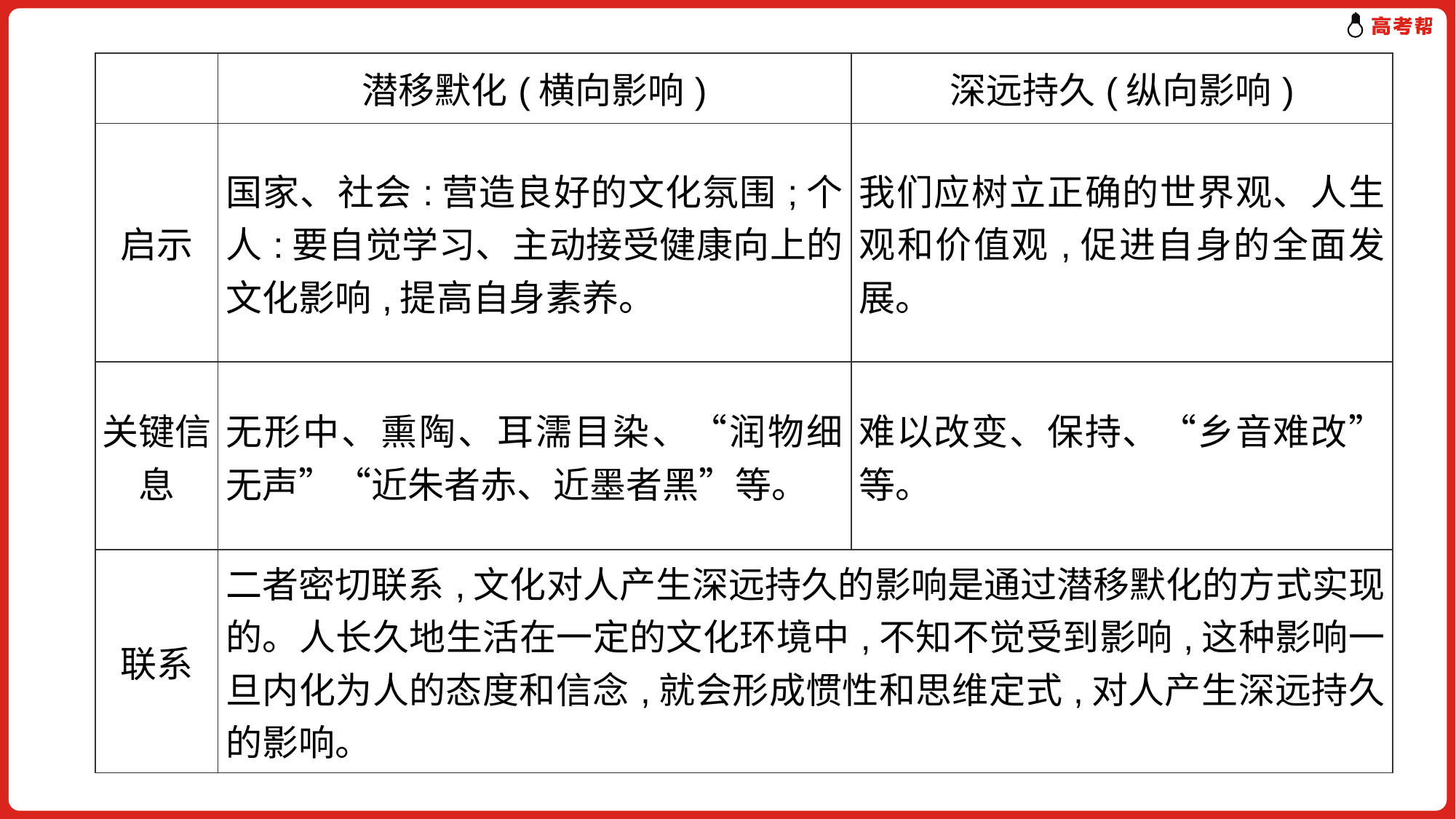

|  | 潜移默化(横向影响) | 深远持久(纵向影响) |
| --- | --- | --- |
| 启示 | 国家、社会:营造良好的文化氛围;个人:要自觉学习、主动接受健康向上的文化影响,提高自身素养。 | 我们应树立正确的世界观、人生观和价值观,促进自身的全面发展。 |
| 关键信息 | 无形中、熏陶、耳濡目染、“润物细无声”“近朱者赤、近墨者黑”等。 | 难以改变、保持、“乡音难改”等。 |
| 联系 | 二者密切联系,文化对人产生深远持久的影响是通过潜移默化的方式实现的。人长久地生活在一定的文化环境中,不知不觉受到影响,这种影响一旦内化为人的态度和信念,就会形成惯性和思维定式,对人产生深远持久的影响。 |  |